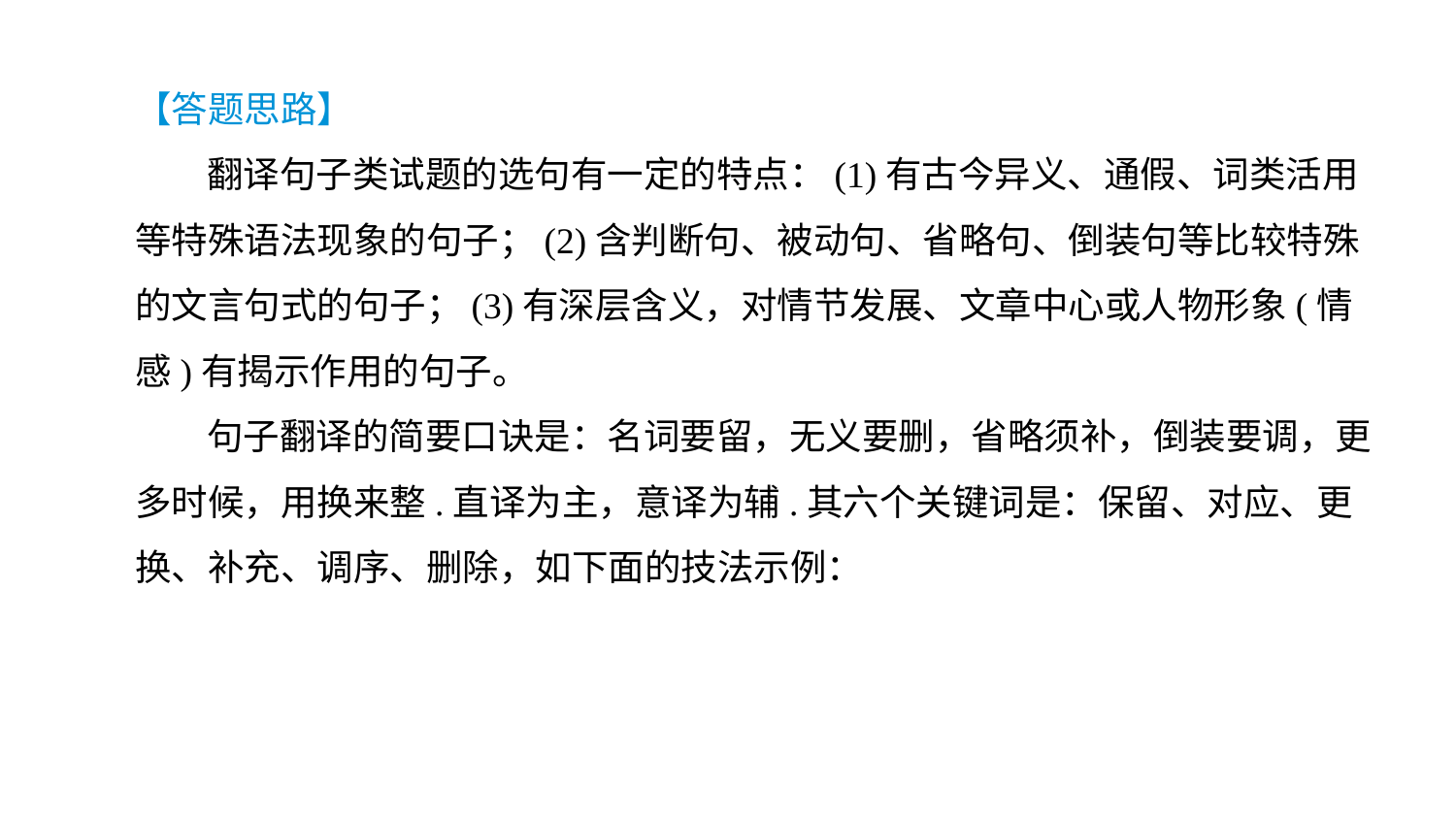

【答题思路】
翻译句子类试题的选句有一定的特点：(1)有古今异义、通假、词类活用等特殊语法现象的句子；(2)含判断句、被动句、省略句、倒装句等比较特殊的文言句式的句子；(3)有深层含义，对情节发展、文章中心或人物形象(情感)有揭示作用的句子。
句子翻译的简要口诀是：名词要留，无义要删，省略须补，倒装要调，更多时候，用换来整.直译为主，意译为辅.其六个关键词是：保留、对应、更换、补充、调序、删除，如下面的技法示例：